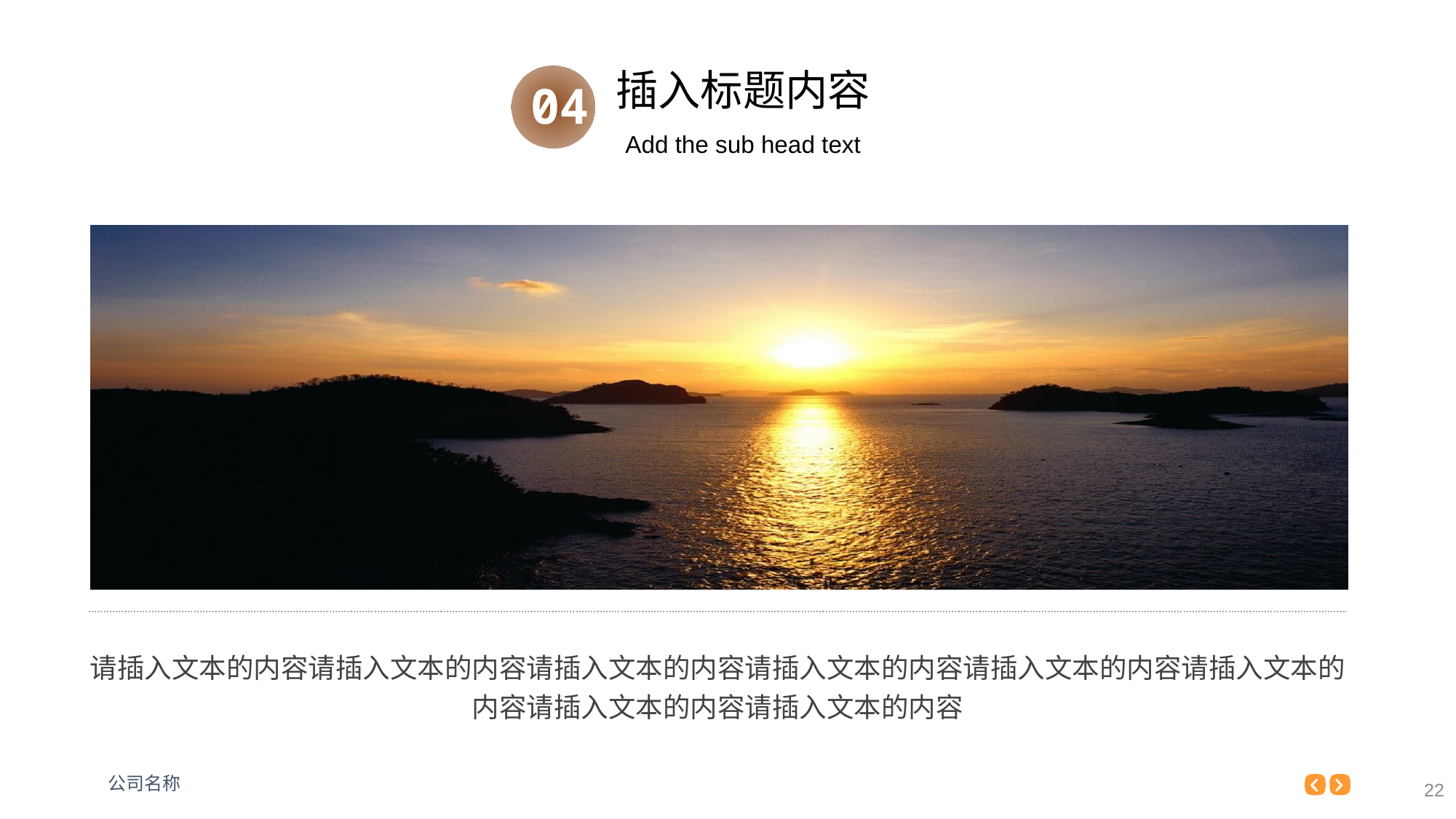

请插入文本的内容请插入文本的内容请插入文本的内容请插入文本的内容请插入文本的内容请插入文本的内容请插入文本的内容请插入文本的内容
22